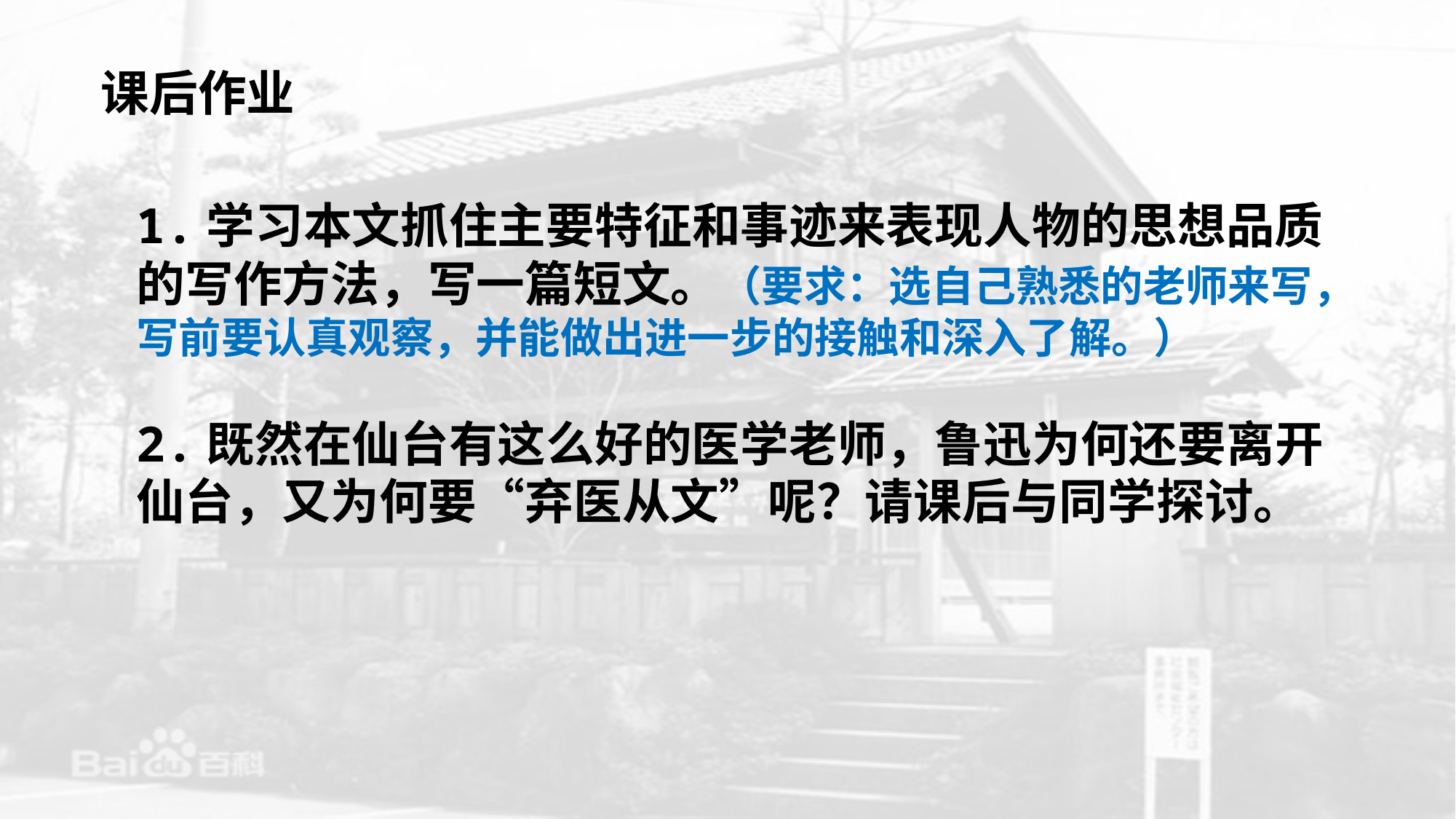

课后作业
1.学习本文抓住主要特征和事迹来表现人物的思想品质的写作方法，写一篇短文。（要求：选自己熟悉的老师来写，写前要认真观察，并能做出进一步的接触和深入了解。）

2.既然在仙台有这么好的医学老师，鲁迅为何还要离开仙台，又为何要“弃医从文”呢？请课后与同学探讨。